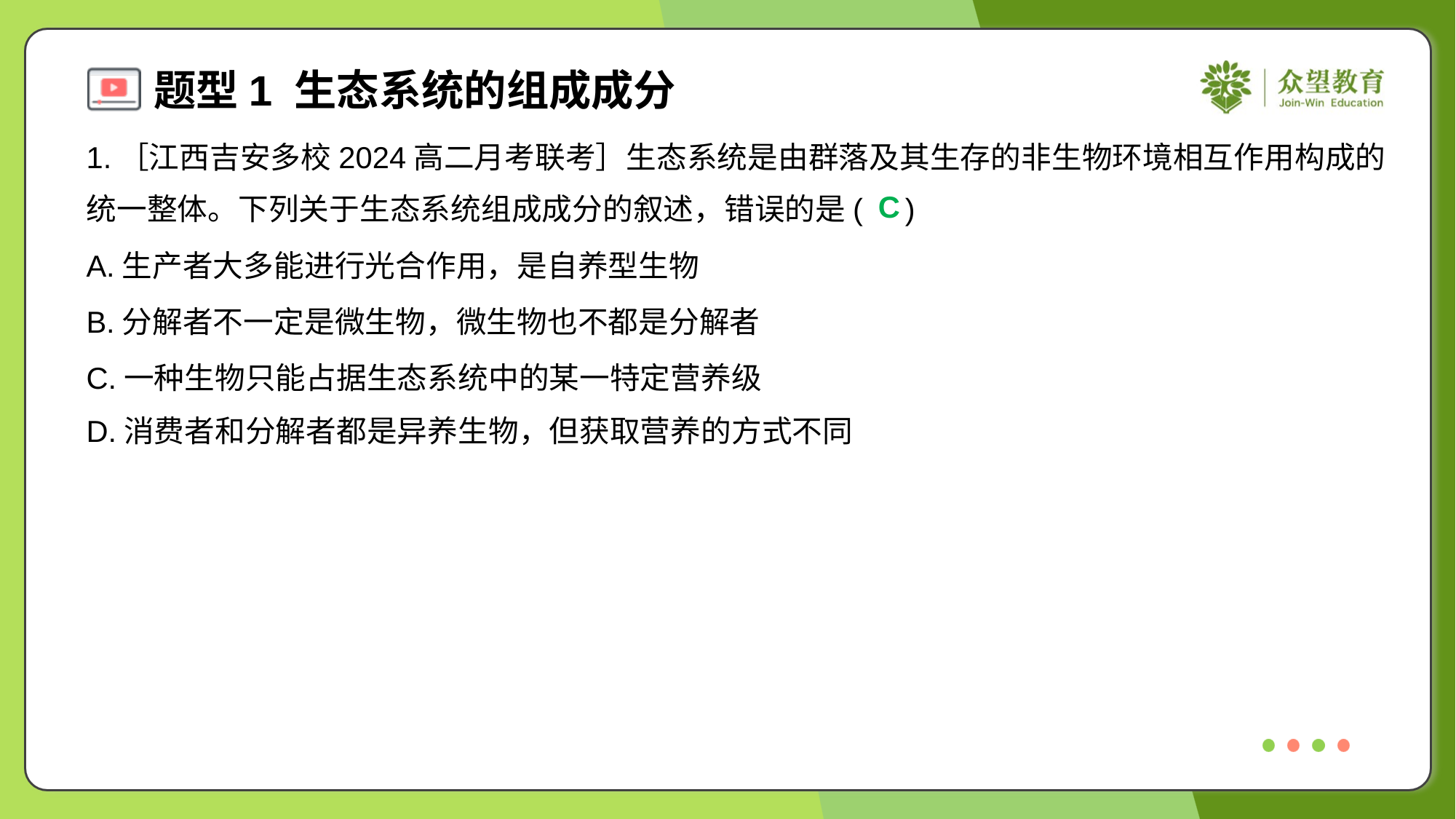

1.［江西吉安多校2024高二月考联考］生态系统是由群落及其生存的非生物环境相互作用构成的
统一整体。下列关于生态系统组成成分的叙述，错误的是(     )
C
A.生产者大多能进行光合作用，是自养型生物
B.分解者不一定是微生物，微生物也不都是分解者
C.一种生物只能占据生态系统中的某一特定营养级
D.消费者和分解者都是异养生物，但获取营养的方式不同